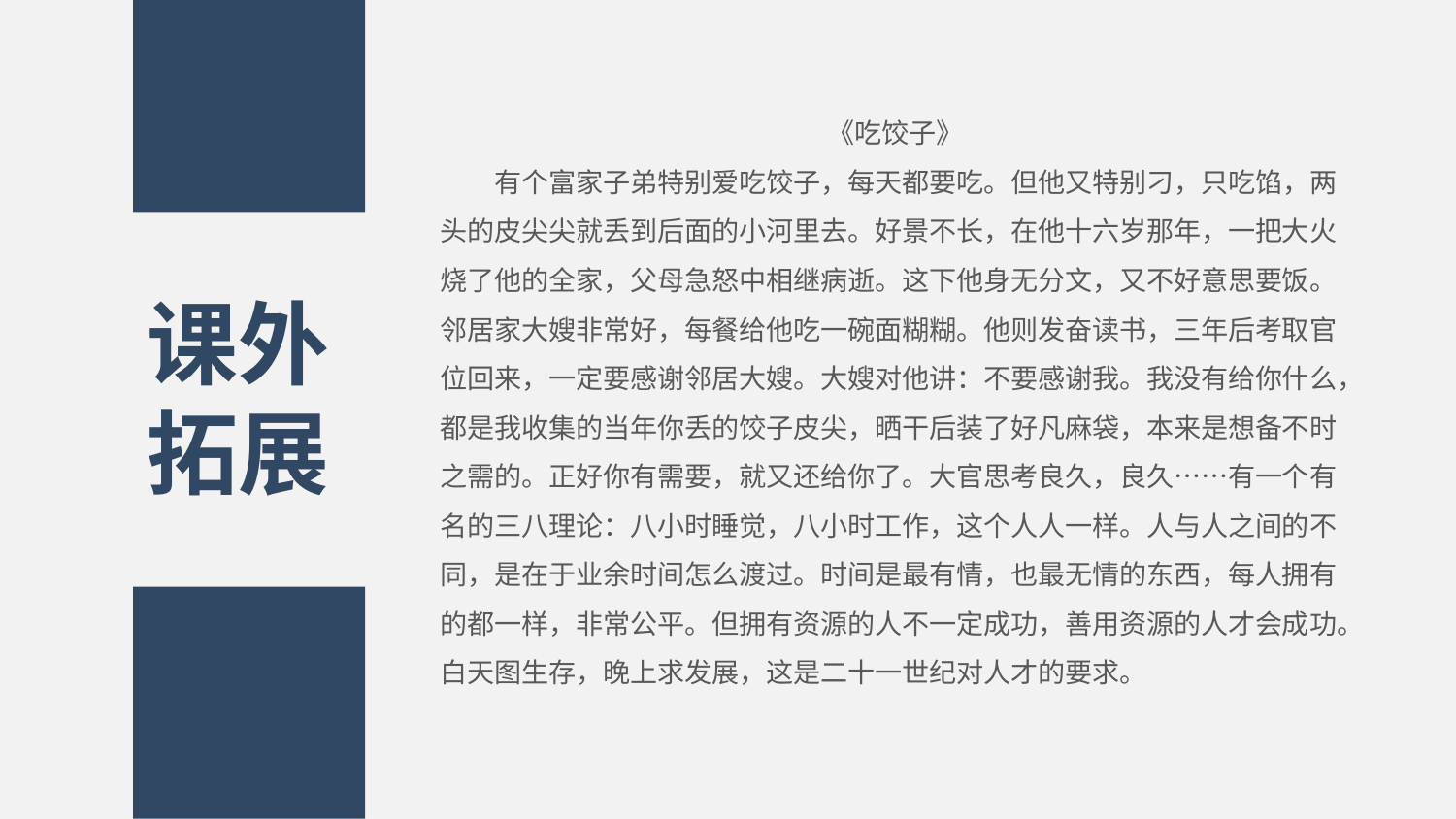

《吃饺子》
有个富家子弟特别爱吃饺子，每天都要吃。但他又特别刁，只吃馅，两头的皮尖尖就丢到后面的小河里去。好景不长，在他十六岁那年，一把大火烧了他的全家，父母急怒中相继病逝。这下他身无分文，又不好意思要饭。邻居家大嫂非常好，每餐给他吃一碗面糊糊。他则发奋读书，三年后考取官位回来，一定要感谢邻居大嫂。大嫂对他讲：不要感谢我。我没有给你什么，都是我收集的当年你丢的饺子皮尖，晒干后装了好凡麻袋，本来是想备不时之需的。正好你有需要，就又还给你了。大官思考良久，良久……有一个有名的三八理论：八小时睡觉，八小时工作，这个人人一样。人与人之间的不同，是在于业余时间怎么渡过。时间是最有情，也最无情的东西，每人拥有的都一样，非常公平。但拥有资源的人不一定成功，善用资源的人才会成功。白天图生存，晚上求发展，这是二十一世纪对人才的要求。
课外拓展